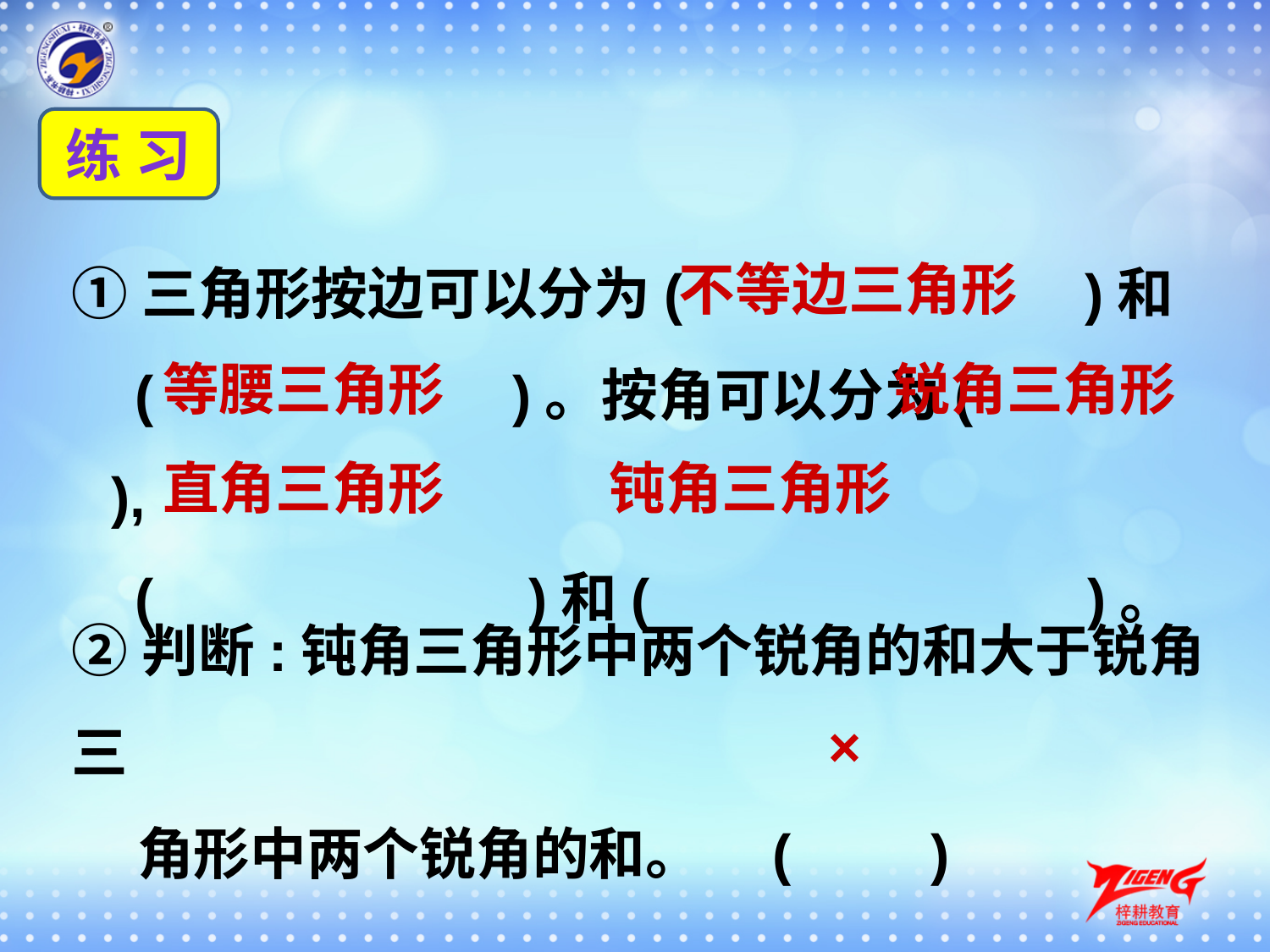

练 习
①三角形按边可以分为(      　             　)和
    (              　　)。按角可以分为(  　               ),
    (               　　)和(                   　　)。
不等边三角形
等腰三角形
锐角三角形
直角三角形
钝角三角形
②判断:钝角三角形中两个锐角的和大于锐角三
    角形中两个锐角的和。	    (　　)
×